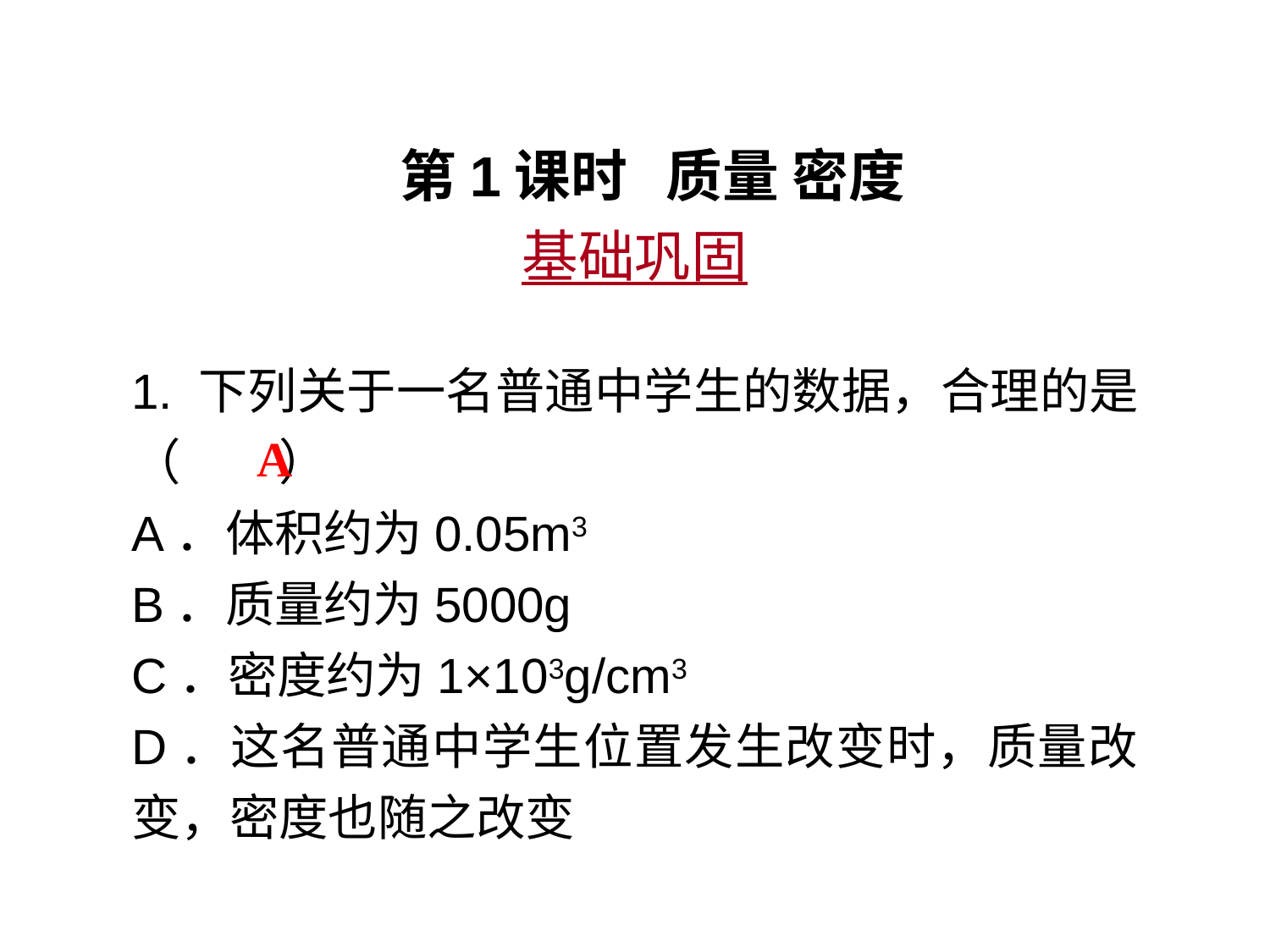

第1课时   质量 密度
基础巩固
1. 下列关于一名普通中学生的数据，合理的是（　　）
A．体积约为0.05m3
B．质量约为5000g
C．密度约为1×103g/cm3
D．这名普通中学生位置发生改变时，质量改变，密度也随之改变
A